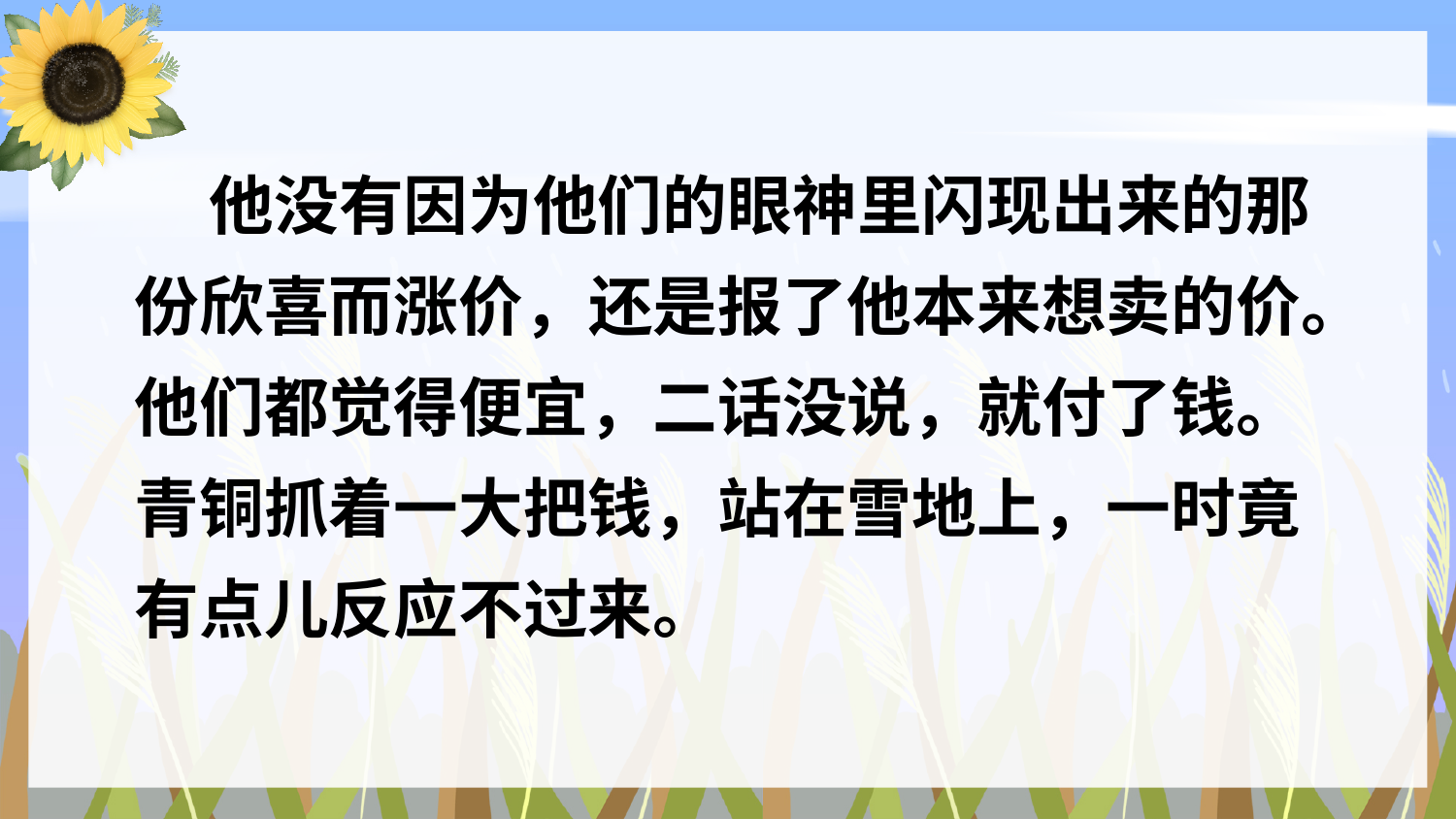

他没有因为他们的眼神里闪现出来的那份欣喜而涨价，还是报了他本来想卖的价。他们都觉得便宜，二话没说，就付了钱。青铜抓着一大把钱，站在雪地上，一时竟有点儿反应不过来。